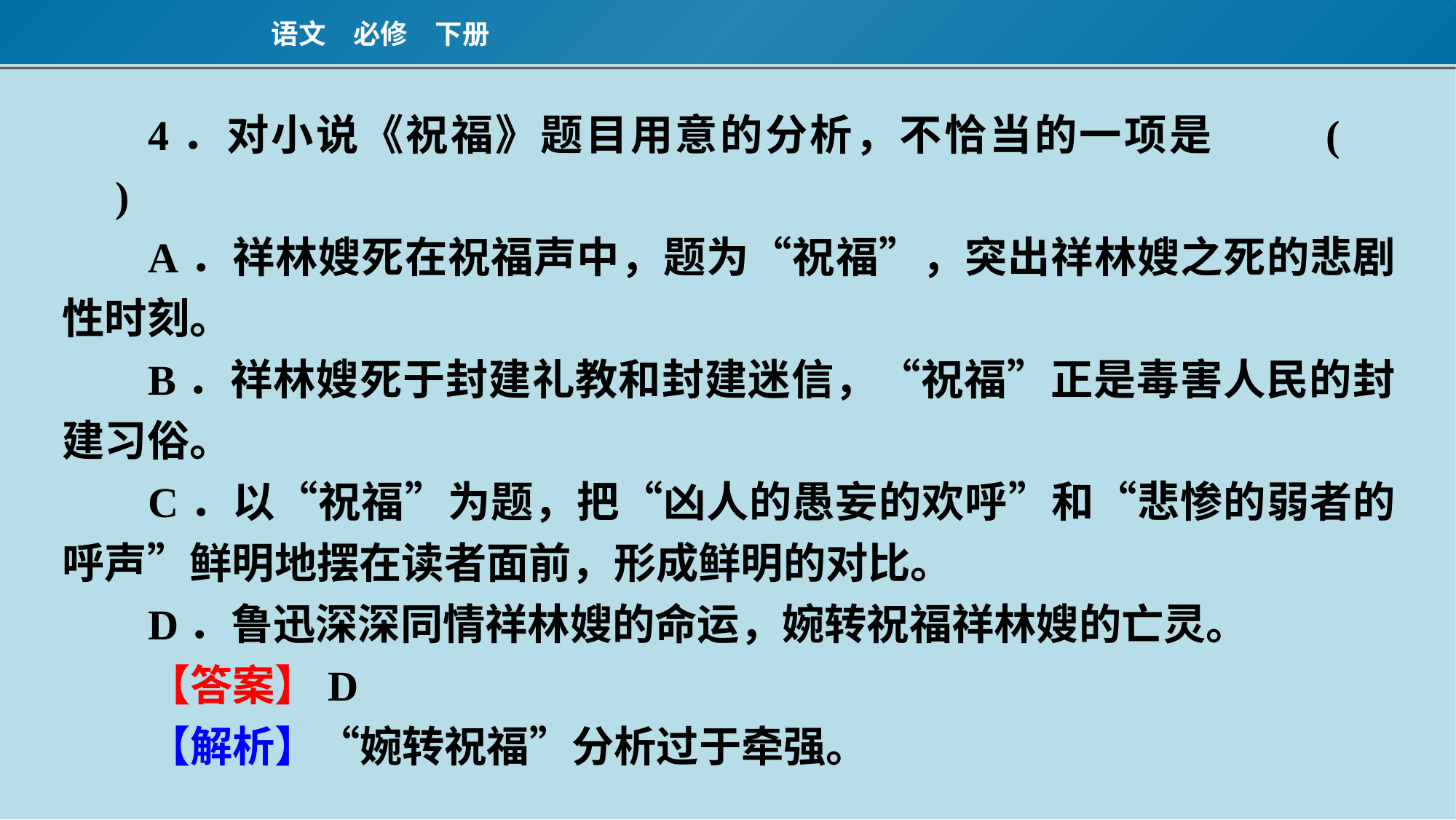

4．对小说《祝福》题目用意的分析，不恰当的一项是	(　　)
A．祥林嫂死在祝福声中，题为“祝福”，突出祥林嫂之死的悲剧性时刻。
B．祥林嫂死于封建礼教和封建迷信，“祝福”正是毒害人民的封建习俗。
C．以“祝福”为题，把“凶人的愚妄的欢呼”和“悲惨的弱者的呼声”鲜明地摆在读者面前，形成鲜明的对比。
D．鲁迅深深同情祥林嫂的命运，婉转祝福祥林嫂的亡灵。
【答案】D
【解析】“婉转祝福”分析过于牵强。